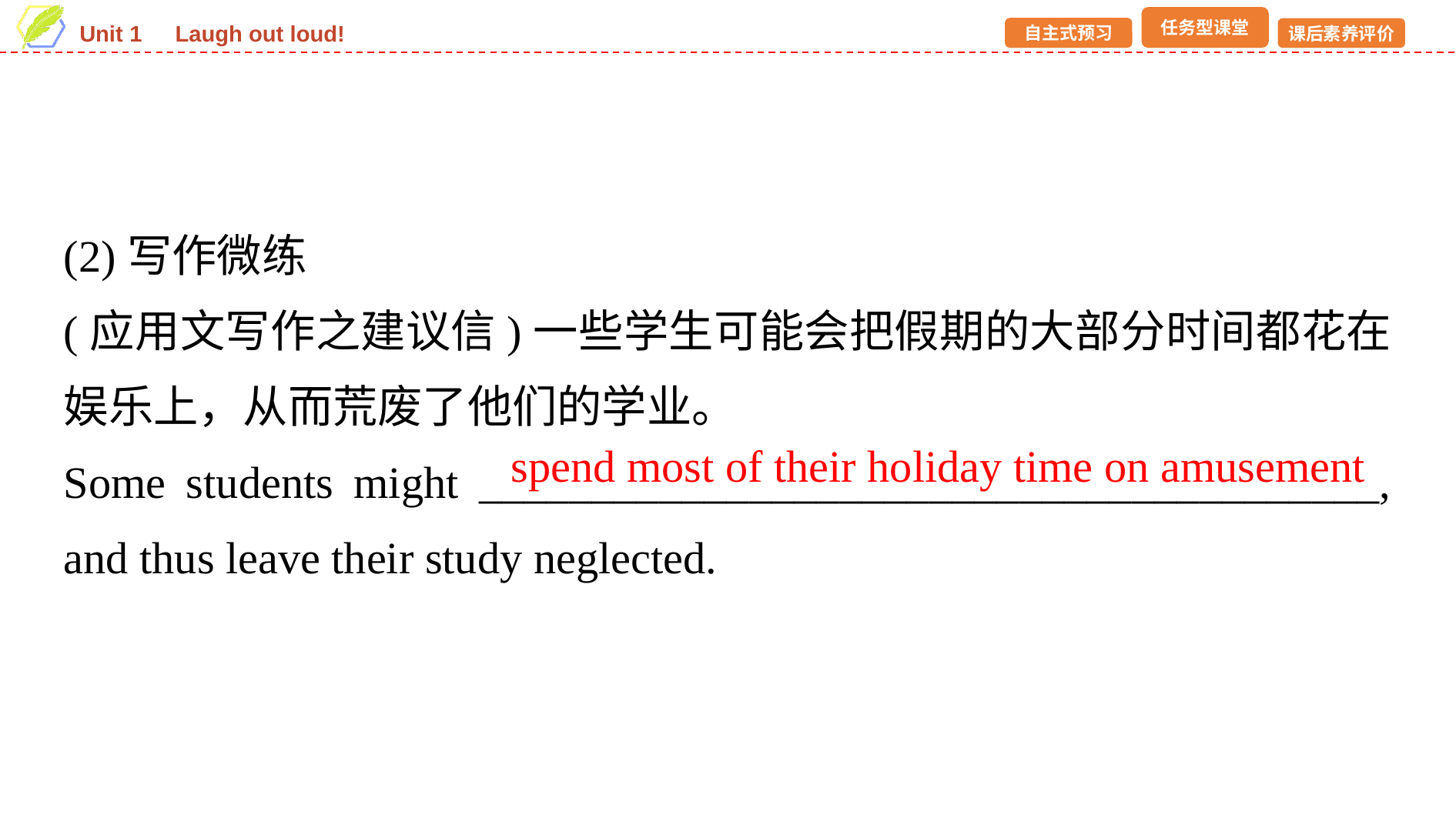

(2)写作微练
(应用文写作之建议信)一些学生可能会把假期的大部分时间都花在娱乐上，从而荒废了他们的学业。
Some students might ________________________________________, and thus leave their study neglected.
spend most of their holiday time on amusement